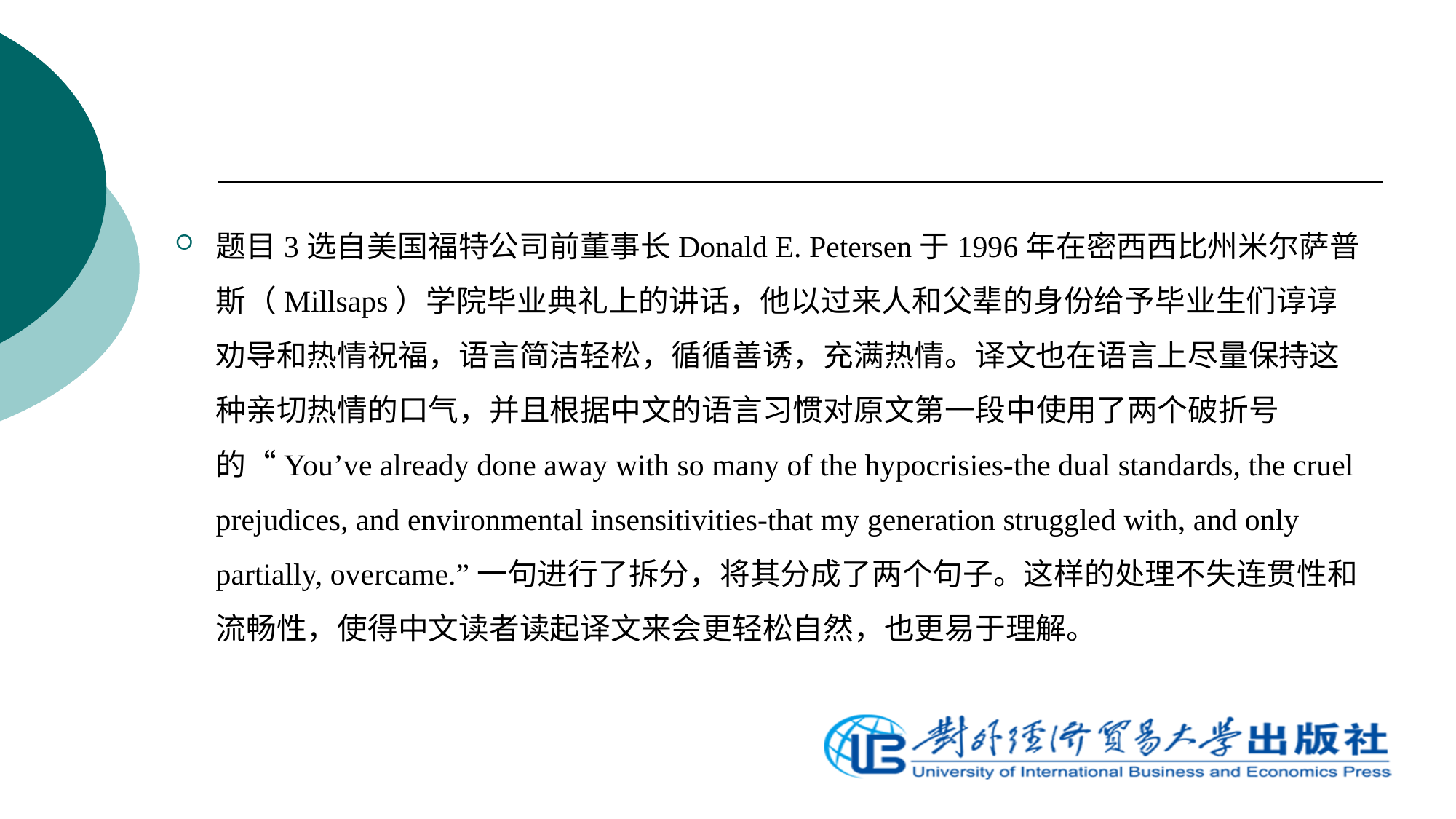

#
题目3选自美国福特公司前董事长Donald E. Petersen于1996年在密西西比州米尔萨普斯（Millsaps）学院毕业典礼上的讲话，他以过来人和父辈的身份给予毕业生们谆谆劝导和热情祝福，语言简洁轻松，循循善诱，充满热情。译文也在语言上尽量保持这种亲切热情的口气，并且根据中文的语言习惯对原文第一段中使用了两个破折号的“You’ve already done away with so many of the hypocrisies-the dual standards, the cruel prejudices, and environmental insensitivities-that my generation struggled with, and only partially, overcame.”一句进行了拆分，将其分成了两个句子。这样的处理不失连贯性和流畅性，使得中文读者读起译文来会更轻松自然，也更易于理解。